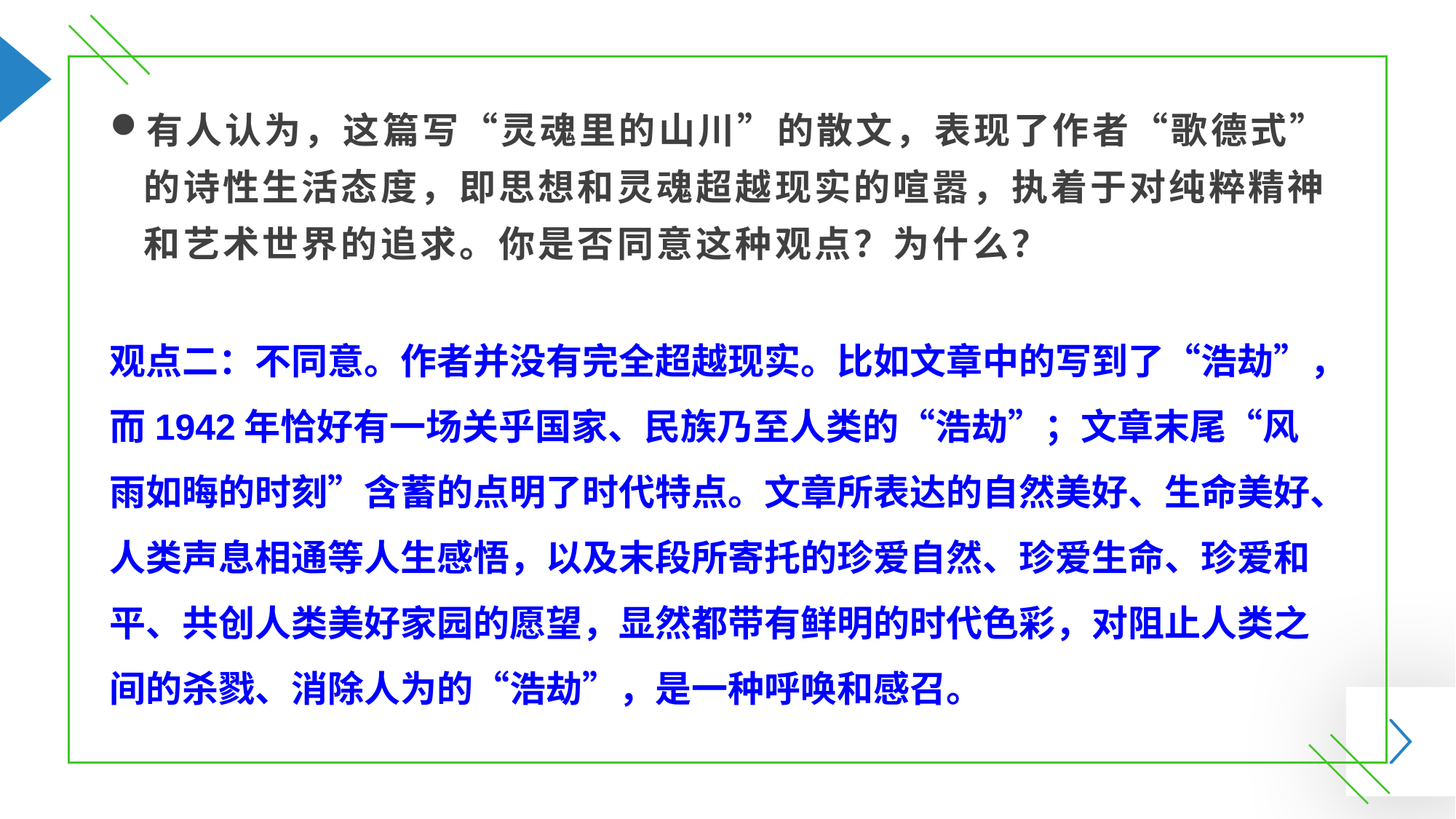

有人认为，这篇写“灵魂里的山川”的散文，表现了作者“歌德式”的诗性生活态度，即思想和灵魂超越现实的喧嚣，执着于对纯粹精神和艺术世界的追求。你是否同意这种观点？为什么？

观点二：不同意。作者并没有完全超越现实。比如文章中的写到了“浩劫”，而1942年恰好有一场关乎国家、民族乃至人类的“浩劫”；文章末尾“风雨如晦的时刻”含蓄的点明了时代特点。文章所表达的自然美好、生命美好、人类声息相通等人生感悟，以及末段所寄托的珍爱自然、珍爱生命、珍爱和平、共创人类美好家园的愿望，显然都带有鲜明的时代色彩，对阻止人类之间的杀戮、消除人为的“浩劫”，是一种呼唤和感召。